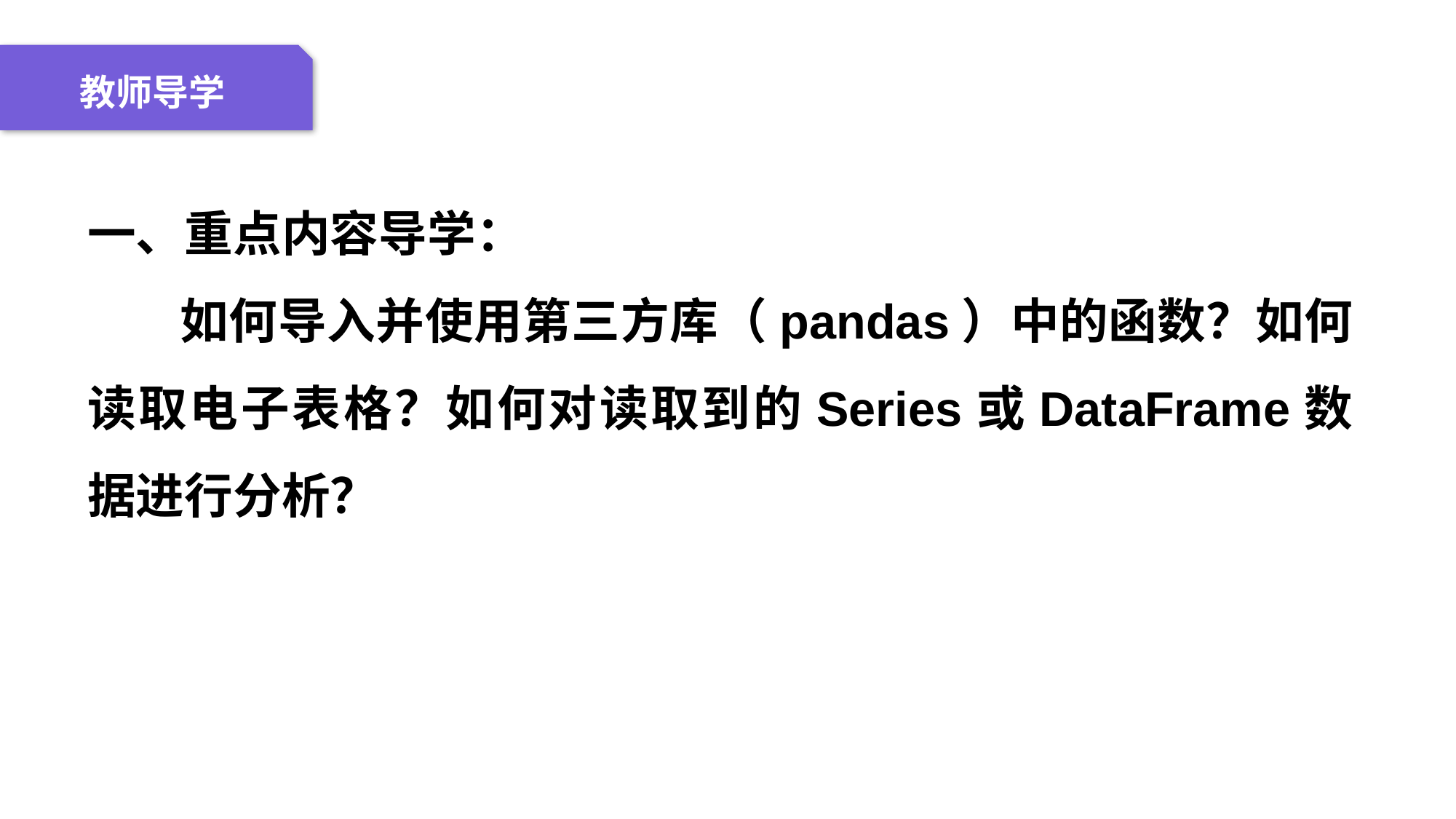

04 名词解释
01 准备过程
02 整体结构
03 重点说明
教师导学
一、重点内容导学：
       如何导入并使用第三方库（pandas）中的函数？如何读取电子表格？如何对读取到的Series或DataFrame数据进行分析？